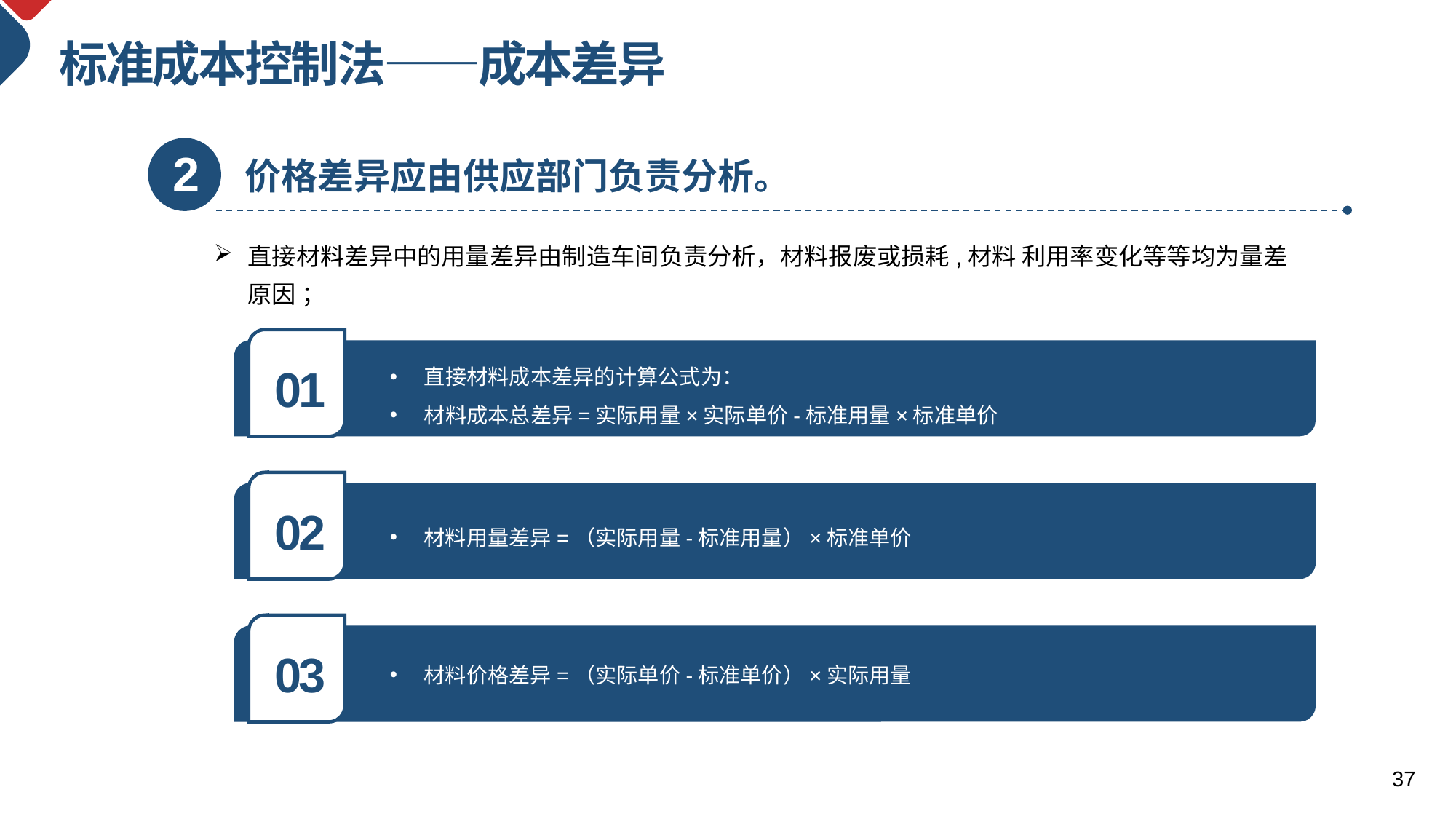

标准成本控制法——成本差异

2
价格差异应由供应部门负责分析。
直接材料差异中的用量差异由制造车间负责分析，材料报废或损耗,材料 利用率变化等等均为量差原因 ；

直接材料成本差异的计算公式为：
材料成本总差异=实际用量×实际单价-标准用量×标准单价
01

02
材料用量差异=（实际用量-标准用量）×标准单价

03
材料价格差异=（实际单价-标准单价）×实际用量